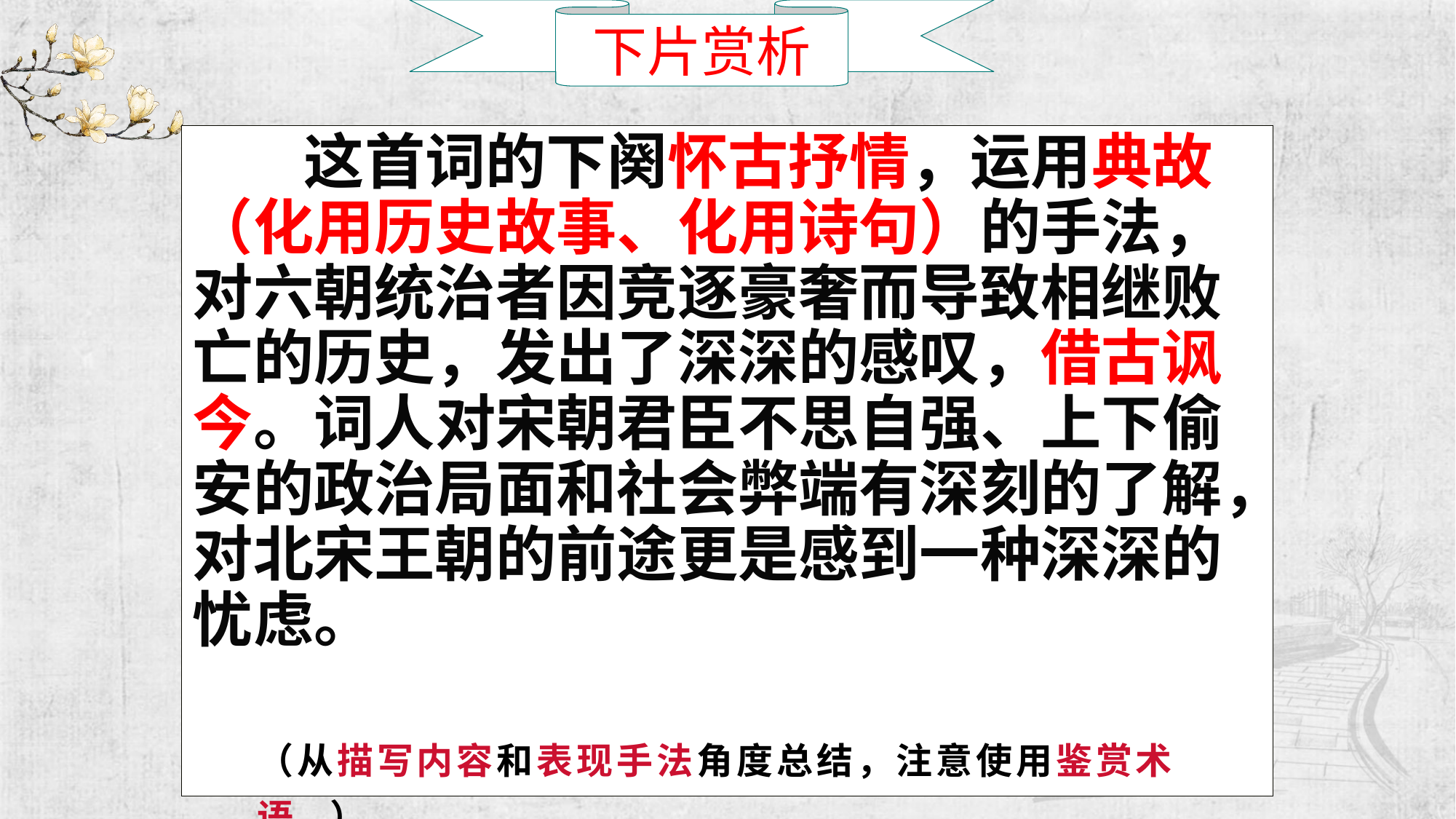

下片赏析
       这首词的下阕怀古抒情，运用典故（化用历史故事、化用诗句）的手法，对六朝统治者因竞逐豪奢而导致相继败亡的历史，发出了深深的感叹，借古讽今。词人对宋朝君臣不思自强、上下偷安的政治局面和社会弊端有深刻的了解，对北宋王朝的前途更是感到一种深深的忧虑。
（从描写内容和表现手法角度总结，注意使用鉴赏术语。）